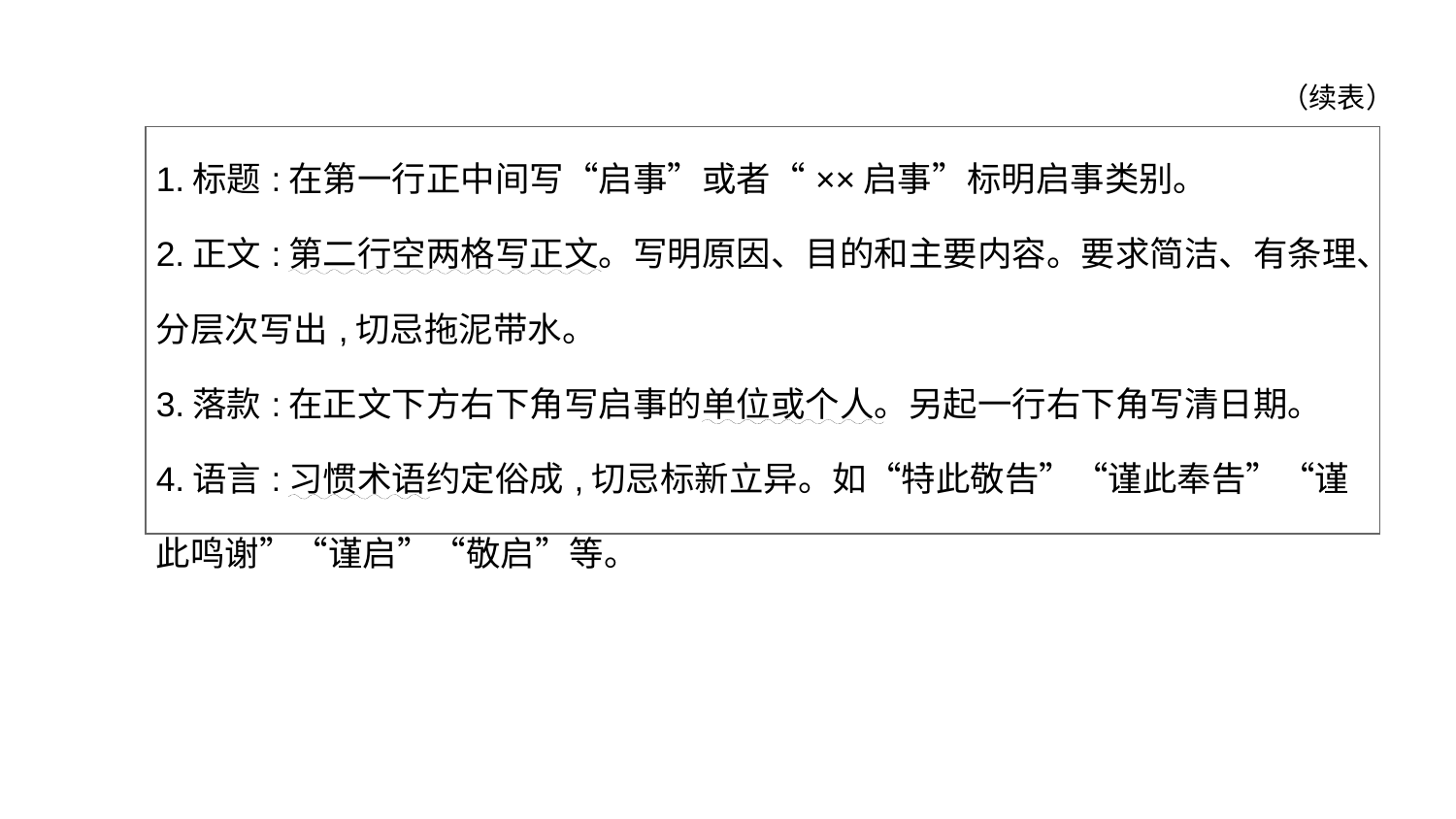

（续表）
| 1.标题:在第一行正中间写“启事”或者“××启事”标明启事类别。 2.正文:第二行空两格写正文。写明原因、目的和主要内容。要求简洁、有条理、分层次写出,切忌拖泥带水。 3.落款:在正文下方右下角写启事的单位或个人。另起一行右下角写清日期。 4.语言:习惯术语约定俗成,切忌标新立异。如“特此敬告”“谨此奉告”“谨此鸣谢”“谨启”“敬启”等。 |
| --- |